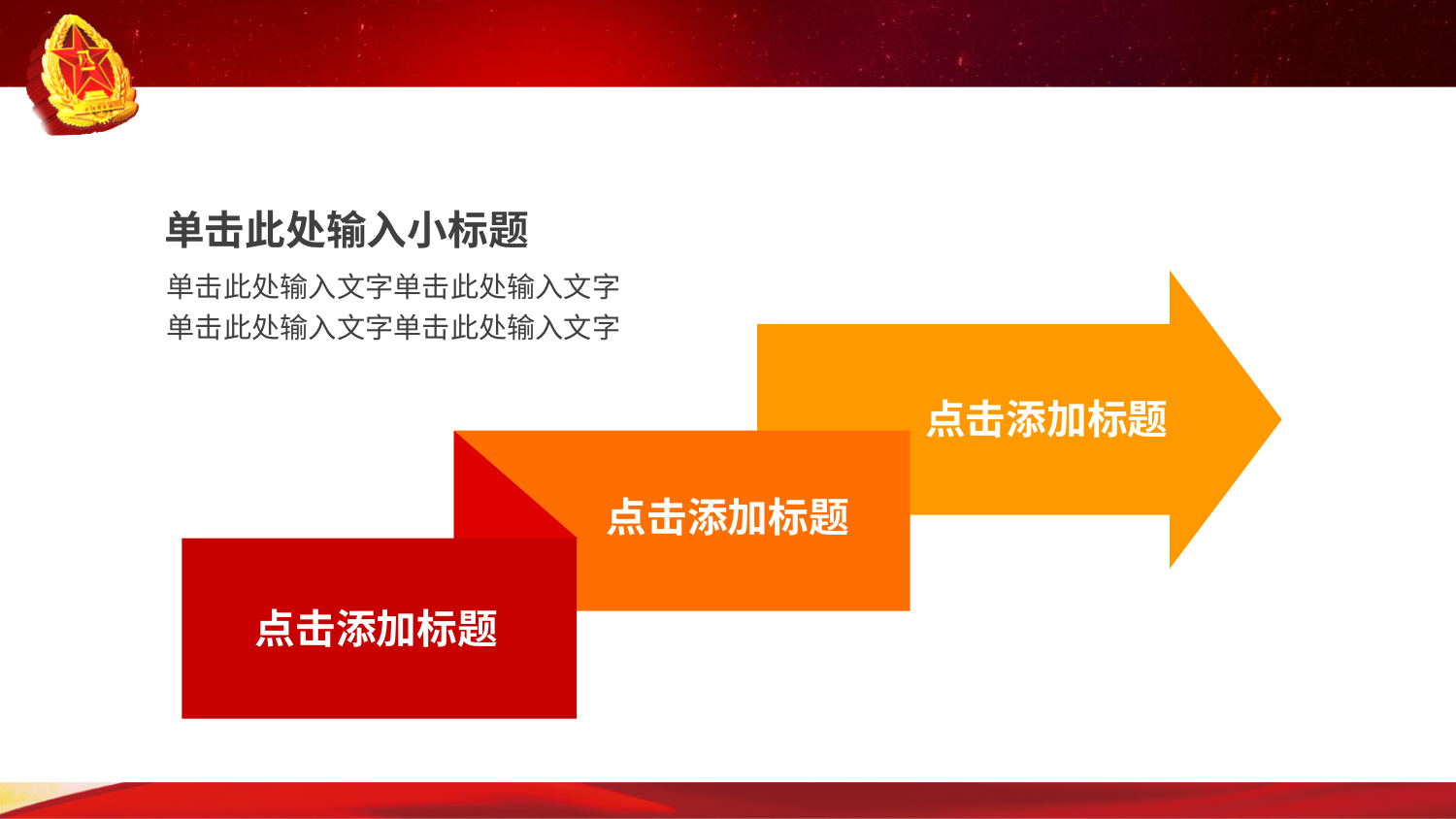

#
单击此处输入小标题
单击此处输入文字单击此处输入文字
单击此处输入文字单击此处输入文字

点击添加标题

点击添加标题

点击添加标题